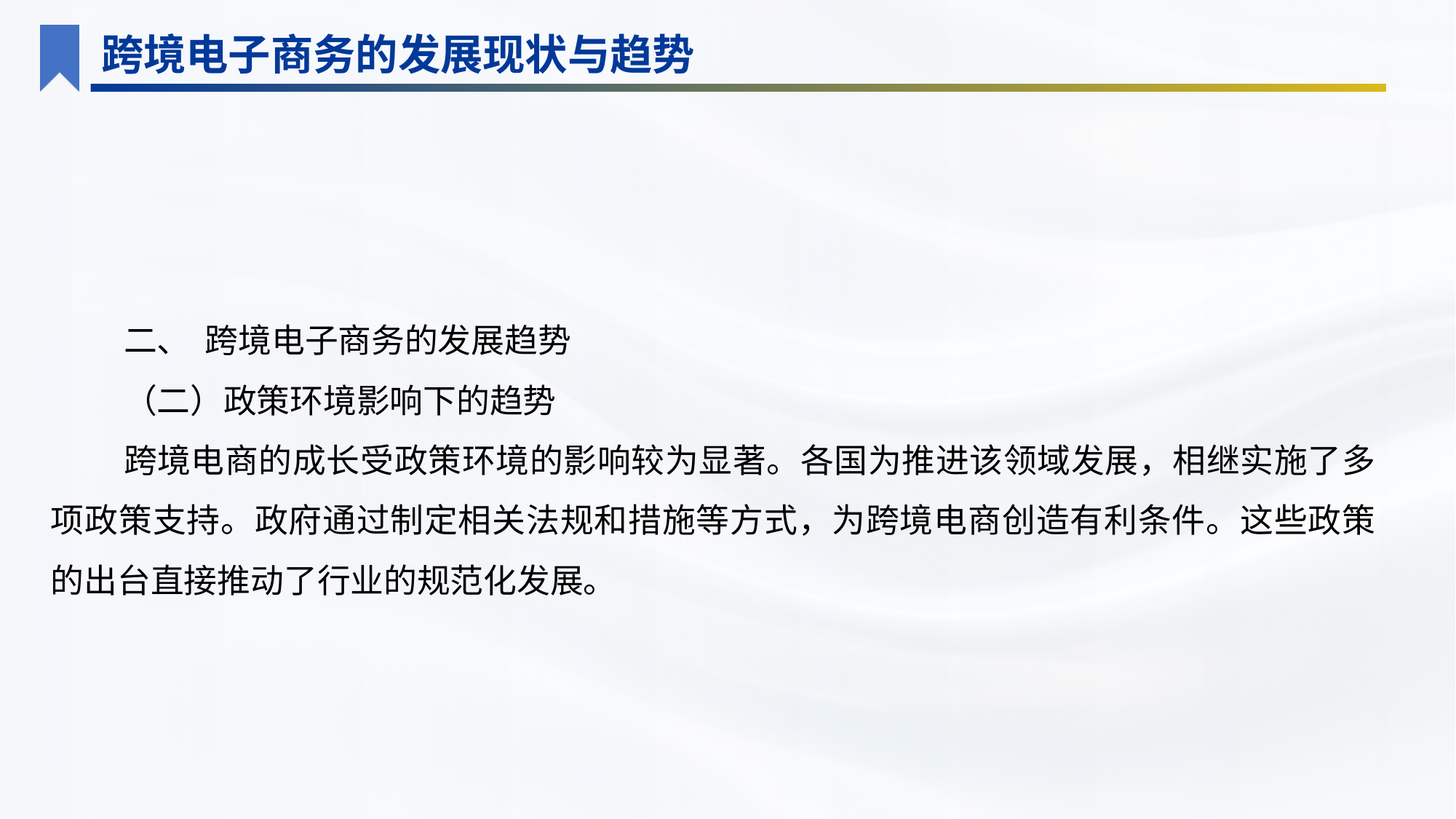

跨境电子商务的发展现状与趋势
二、  跨境电子商务的发展趋势
（二）政策环境影响下的趋势
跨境电商的成长受政策环境的影响较为显著。各国为推进该领域发展，相继实施了多项政策支持。政府通过制定相关法规和措施等方式，为跨境电商创造有利条件。这些政策的出台直接推动了行业的规范化发展。